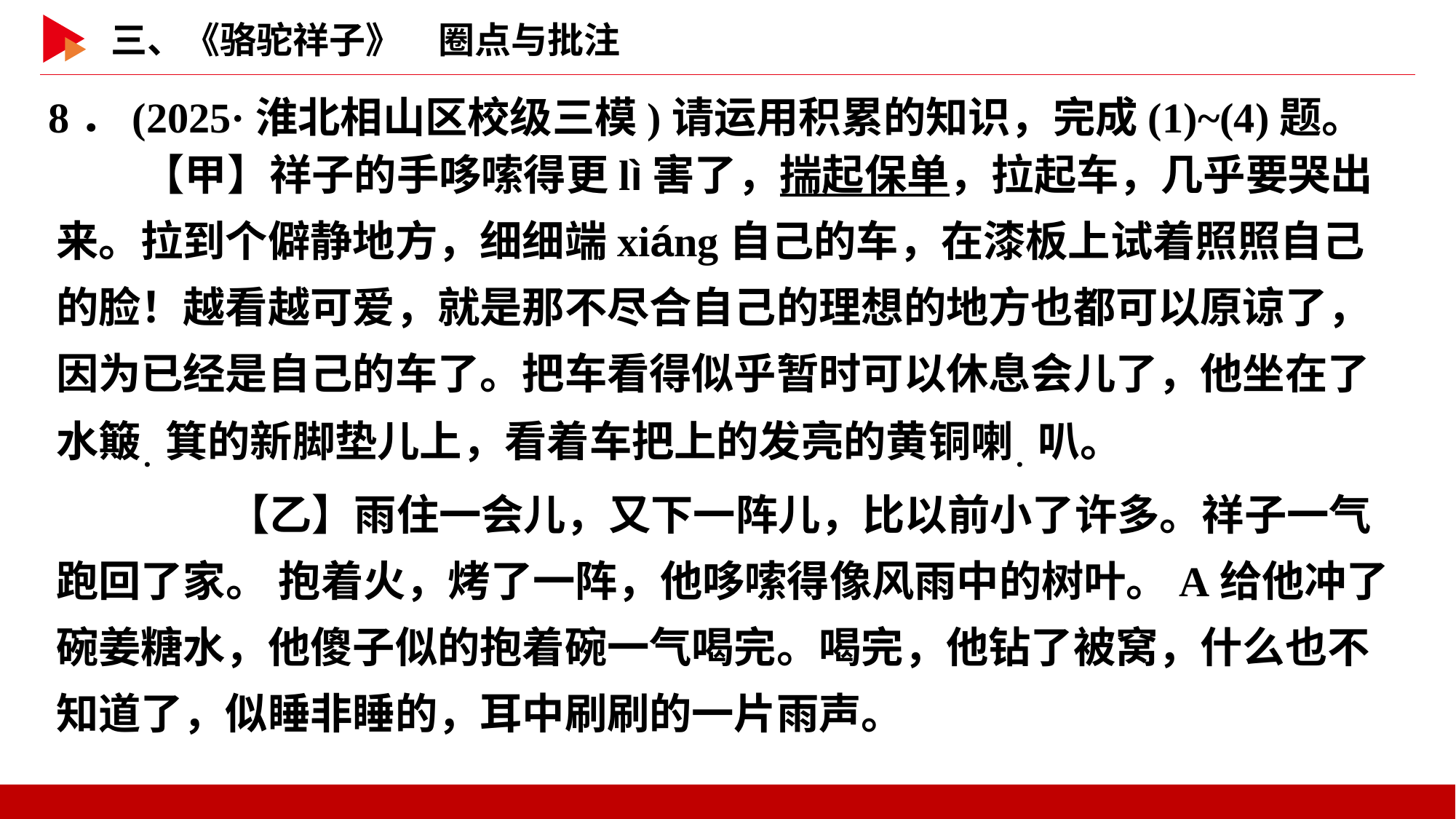

8．(2025·淮北相山区校级三模)请运用积累的知识，完成(1)~(4)题。
【甲】祥子的手哆嗦得更lì害了，揣起保单，拉起车，几乎要哭出来。拉到个僻静地方，细细端xiáng自己的车，在漆板上试着照照自己的脸！越看越可爱，就是那不尽合自己的理想的地方也都可以原谅了，因为已经是自己的车了。把车看得似乎暂时可以休息会儿了，他坐在了水簸．箕的新脚垫儿上，看着车把上的发亮的黄铜喇．叭。
　　【乙】雨住一会儿，又下一阵儿，比以前小了许多。祥子一气跑回了家。 抱着火，烤了一阵，他哆嗦得像风雨中的树叶。A给他冲了碗姜糖水，他傻子似的抱着碗一气喝完。喝完，他钻了被窝，什么也不知道了，似睡非睡的，耳中刷刷的一片雨声。